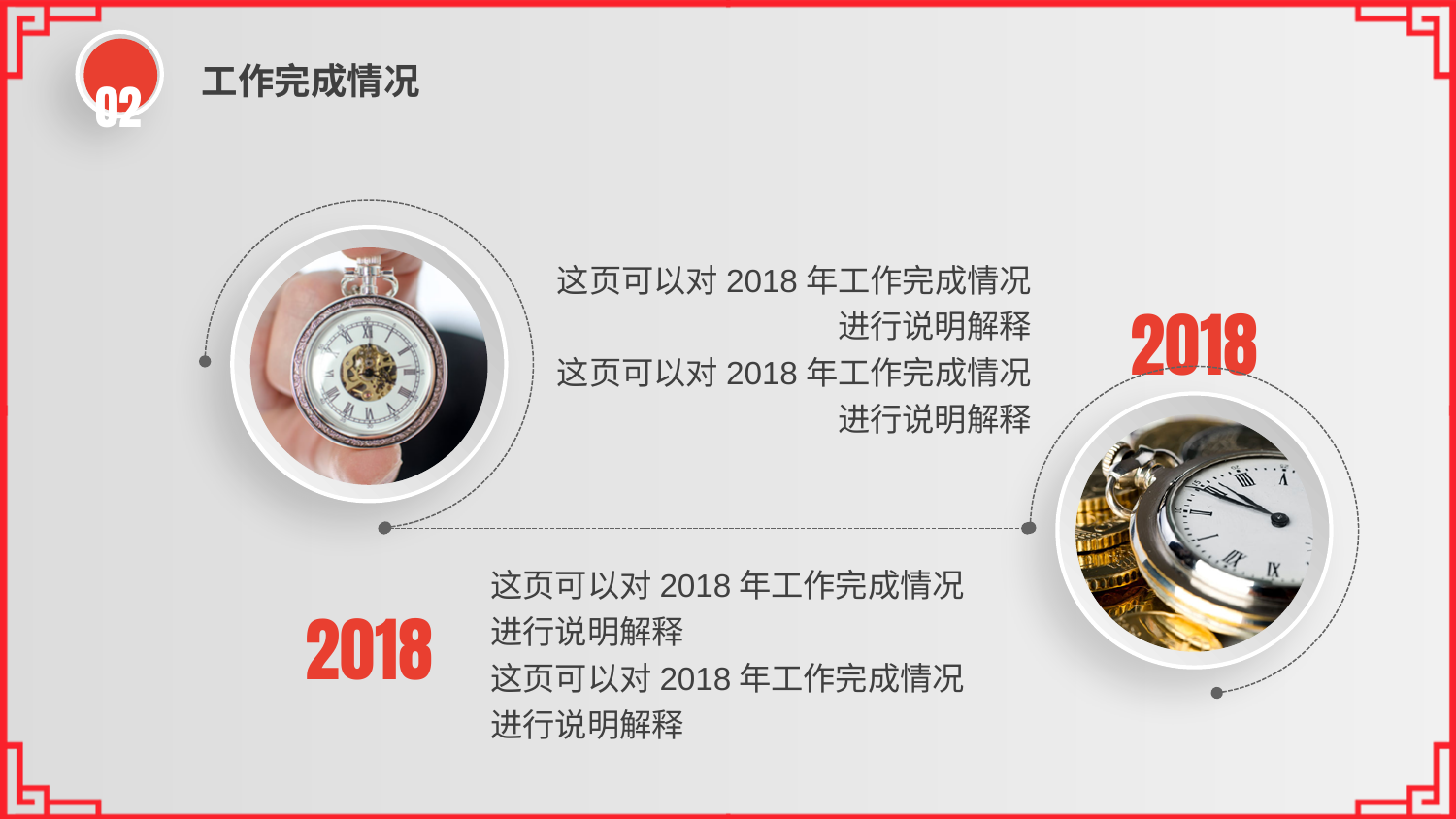

02

工作完成情况

2018
这页可以对2018年工作完成情况进行说明解释
这页可以对2018年工作完成情况进行说明解释

2018
这页可以对2018年工作完成情况进行说明解释
这页可以对2018年工作完成情况进行说明解释